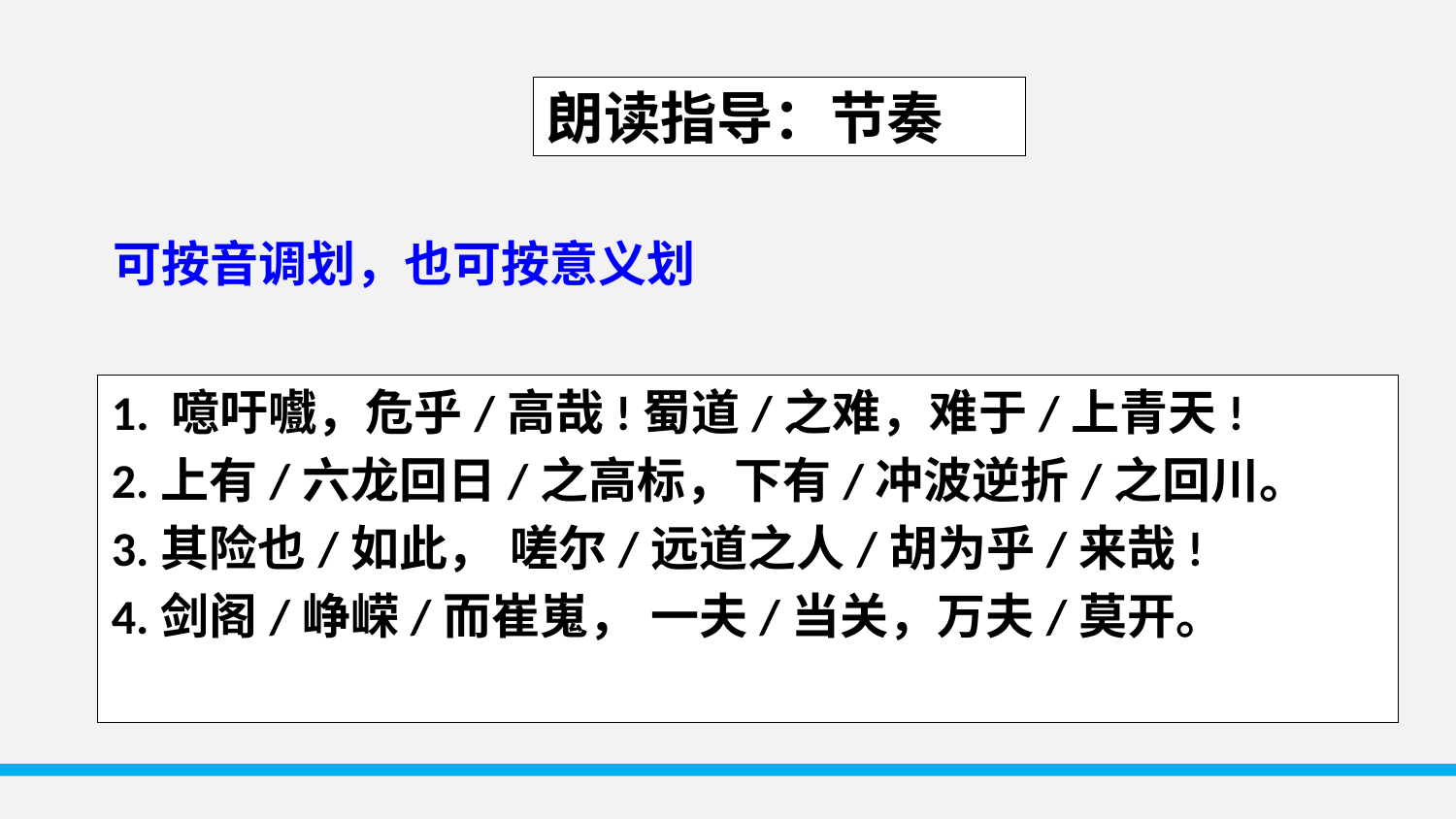

朗读指导：节奏
可按音调划，也可按意义划
1. 噫吁嚱，危乎/高哉!蜀道/之难，难于/上青天!
2.上有/六龙回日/之高标，下有/冲波逆折/之回川。
3.其险也/如此， 嗟尔/远道之人/胡为乎/来哉!
4.剑阁/峥嵘/而崔嵬， 一夫/当关，万夫/莫开。